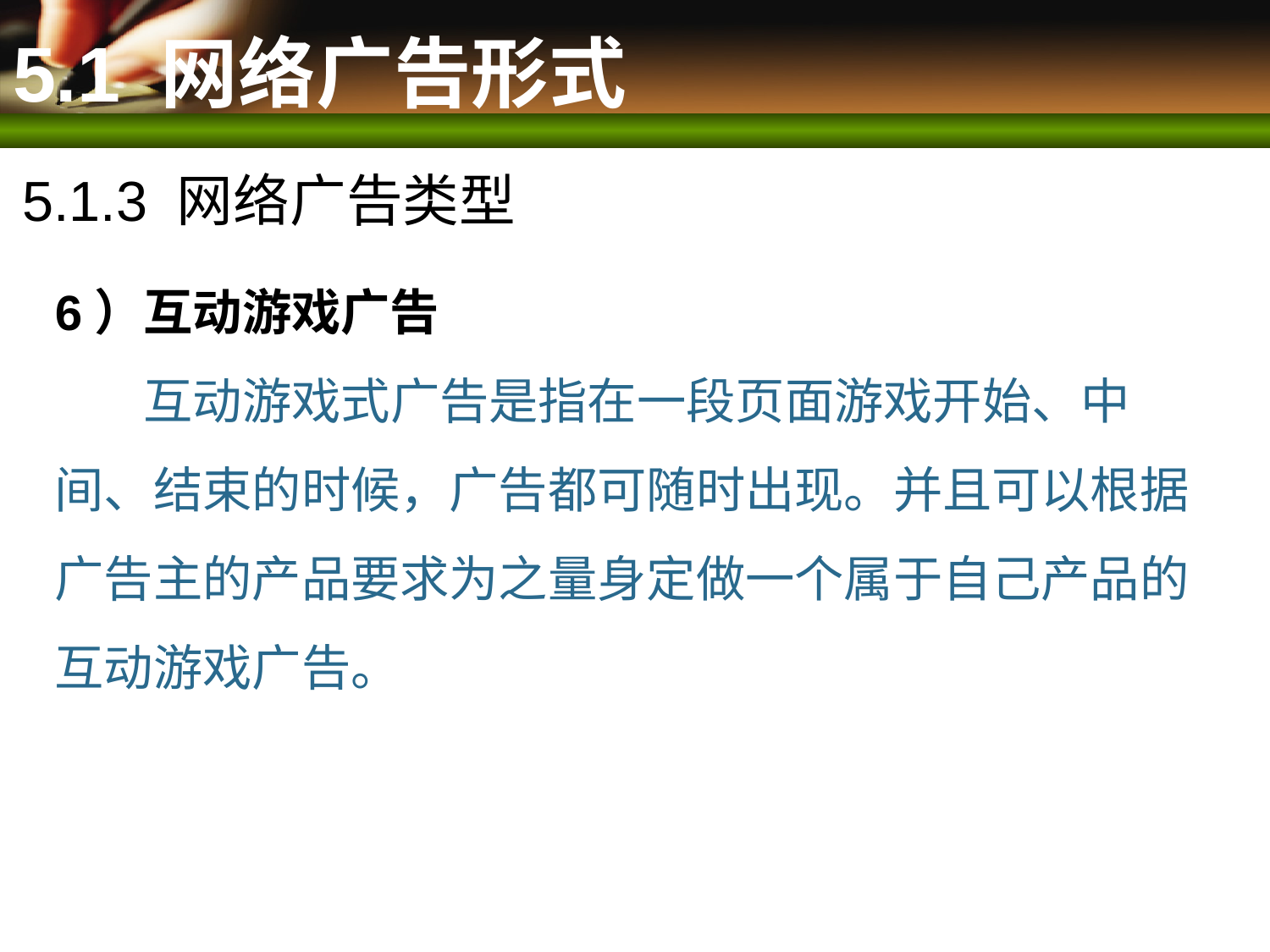

# 5.1 网络广告形式
5.1.3 网络广告类型
6）互动游戏广告
       互动游戏式广告是指在一段页面游戏开始、中间、结束的时候，广告都可随时出现。并且可以根据广告主的产品要求为之量身定做一个属于自己产品的互动游戏广告。